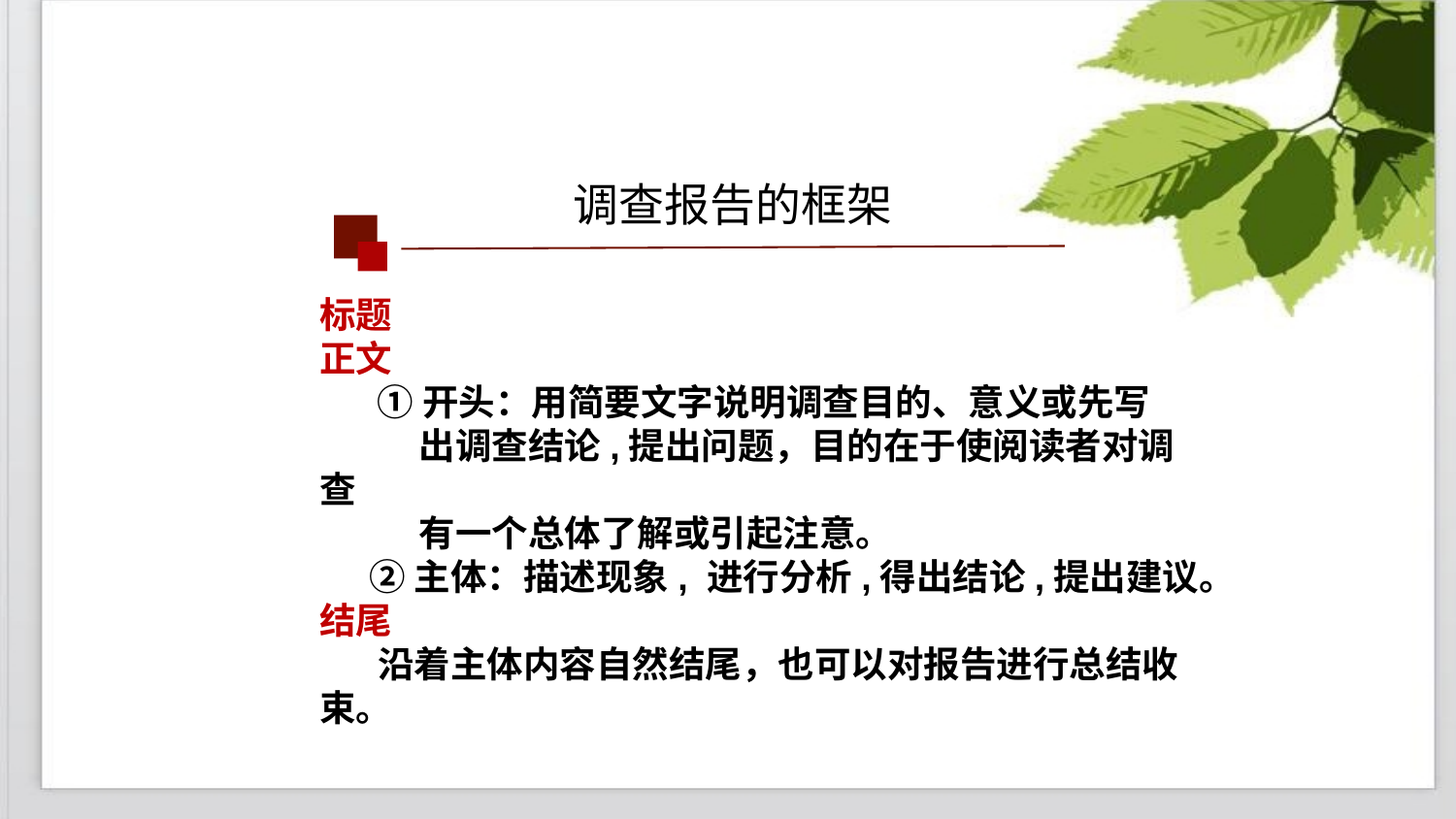

调查报告的框架

标题
正文
       ①开头：用简要文字说明调查目的、意义或先写
           出调查结论,提出问题，目的在于使阅读者对调查
           有一个总体了解或引起注意。
      ②主体：描述现象, 进行分析,得出结论,提出建议。
结尾
      沿着主体内容自然结尾，也可以对报告进行总结收束。